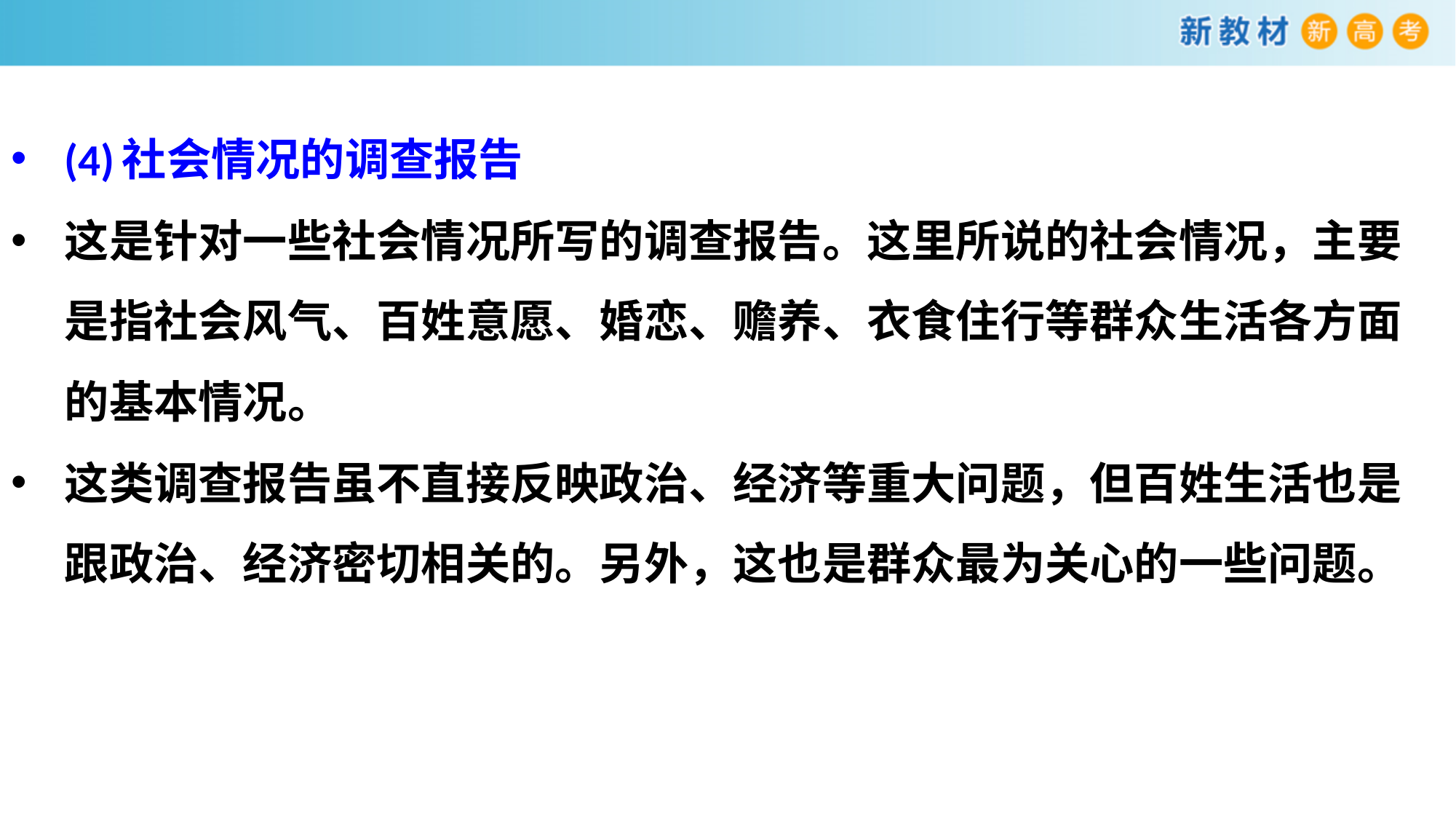

(4)社会情况的调查报告
这是针对一些社会情况所写的调查报告。这里所说的社会情况，主要是指社会风气、百姓意愿、婚恋、赡养、衣食住行等群众生活各方面的基本情况。
这类调查报告虽不直接反映政治、经济等重大问题，但百姓生活也是跟政治、经济密切相关的。另外，这也是群众最为关心的一些问题。